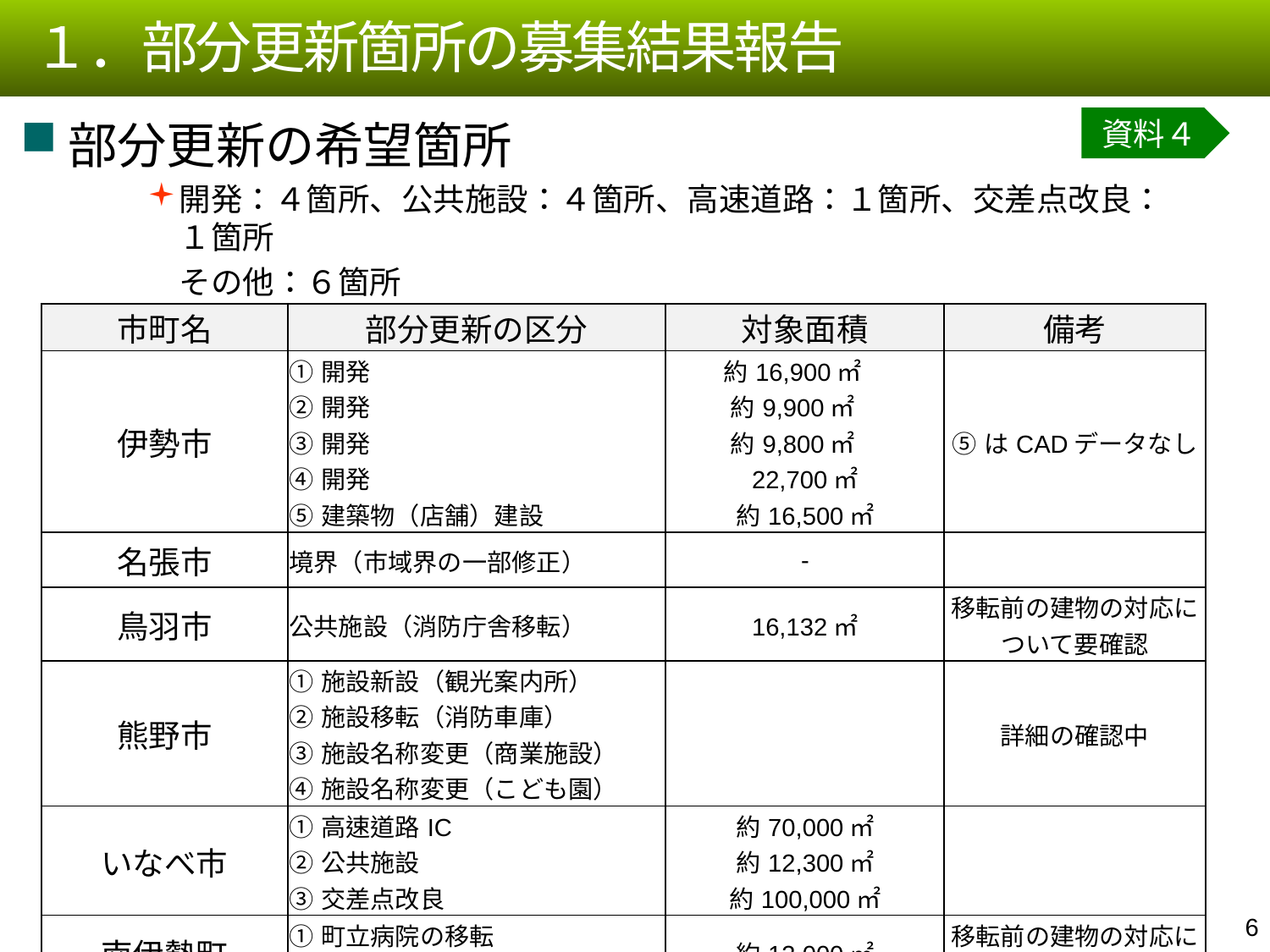

１．部分更新箇所の募集結果報告
部分更新の希望箇所
開発：４箇所、公共施設：４箇所、高速道路：１箇所、交差点改良：１箇所
　その他：６箇所

資料４
| 市町名 | 部分更新の区分 | 対象面積 | 備考 |
| --- | --- | --- | --- |
| 伊勢市 | ①開発 ②開発 ③開発 ④開発 ⑤建築物（店舗）建設 | 約16,900㎡　 約9,900㎡　 約9,800㎡　 22,700㎡ 約16,500㎡ | ⑤はCADデータなし |
| 名張市 | 境界（市域界の一部修正） | - |  |
| 鳥羽市 | 公共施設（消防庁舎移転） | 16,132㎡ | 移転前の建物の対応について要確認 |
| 熊野市 | ①施設新設（観光案内所） ②施設移転（消防車庫） ③施設名称変更（商業施設） ④施設名称変更（こども園） |  | 詳細の確認中 |
| いなべ市 | ①高速道路IC ②公共施設 ③交差点改良 | 約70,000㎡ 約12,300㎡ 約100,000㎡ |  |
| 南伊勢町 | ①町立病院の移転 ②津波避難タワー | 約13,000㎡ | 移転前の建物の対応について要確認 |
6